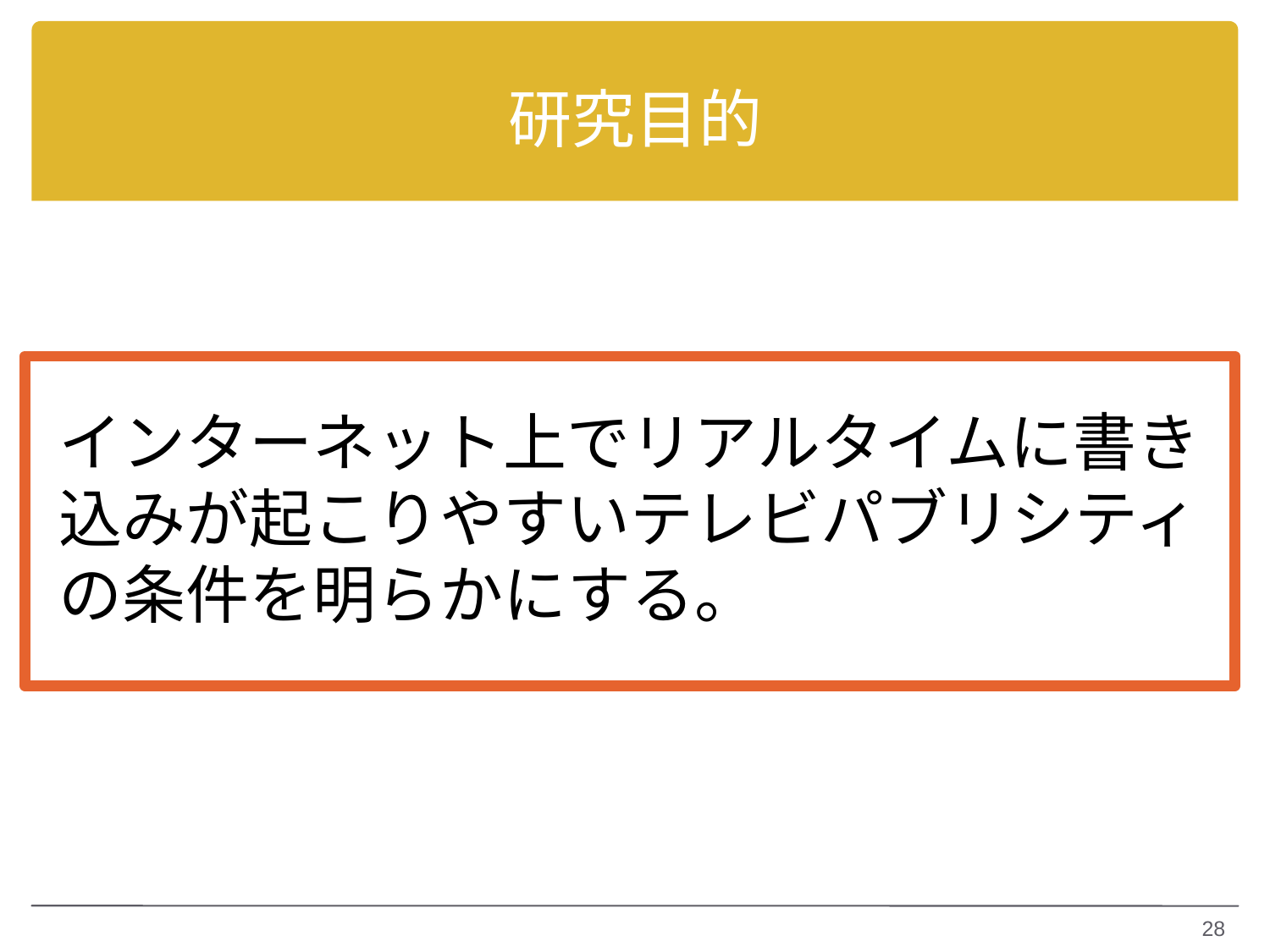

# 研究目的

インターネット上でリアルタイムに書き込みが起こりやすいテレビパブリシティの条件を明らかにする。
28